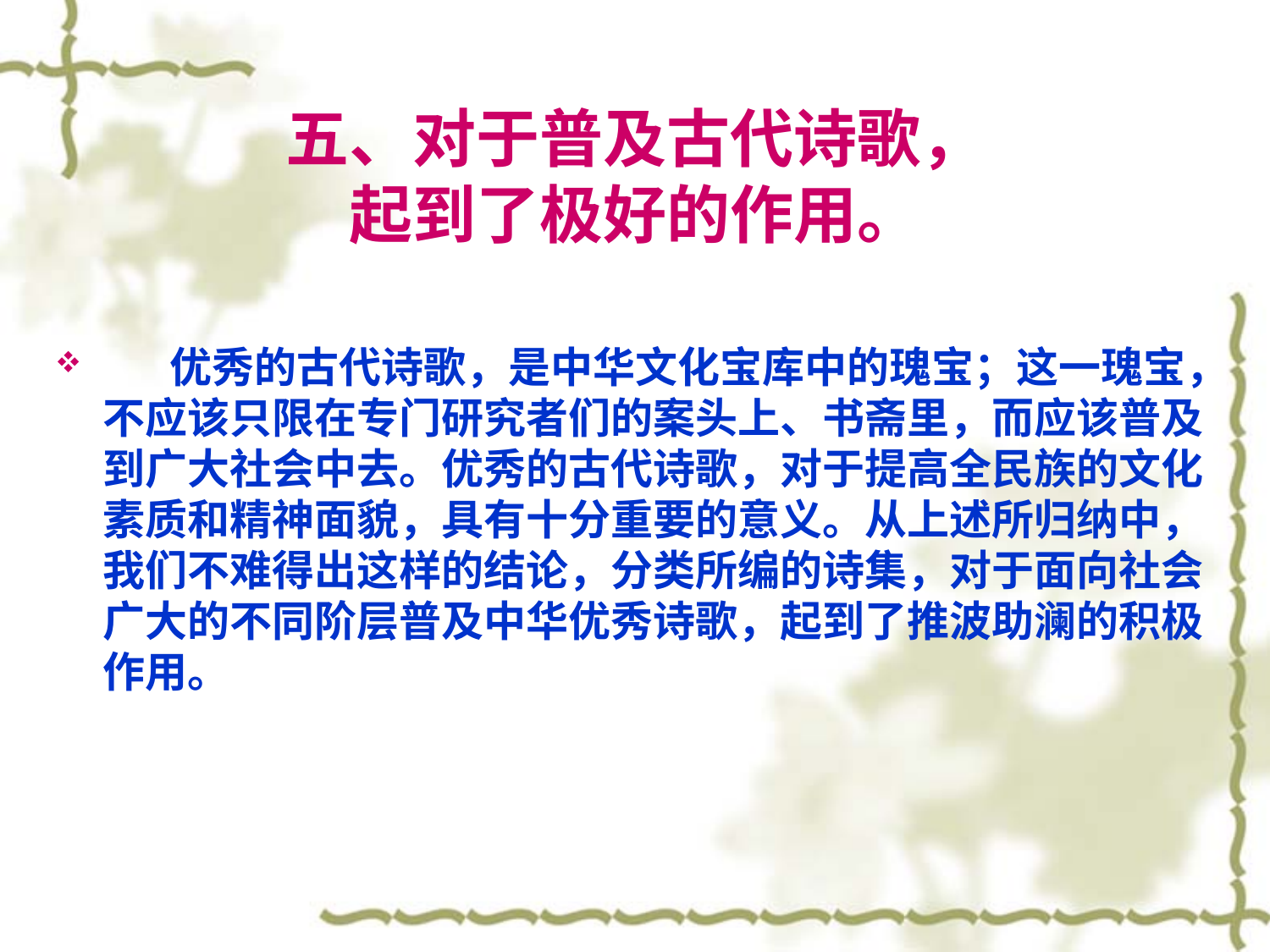

# 五、对于普及古代诗歌， 起到了极好的作用。

      优秀的古代诗歌，是中华文化宝库中的瑰宝；这一瑰宝，不应该只限在专门研究者们的案头上、书斋里，而应该普及到广大社会中去。优秀的古代诗歌，对于提高全民族的文化素质和精神面貌，具有十分重要的意义。从上述所归纳中，我们不难得出这样的结论，分类所编的诗集，对于面向社会广大的不同阶层普及中华优秀诗歌，起到了推波助澜的积极作用。